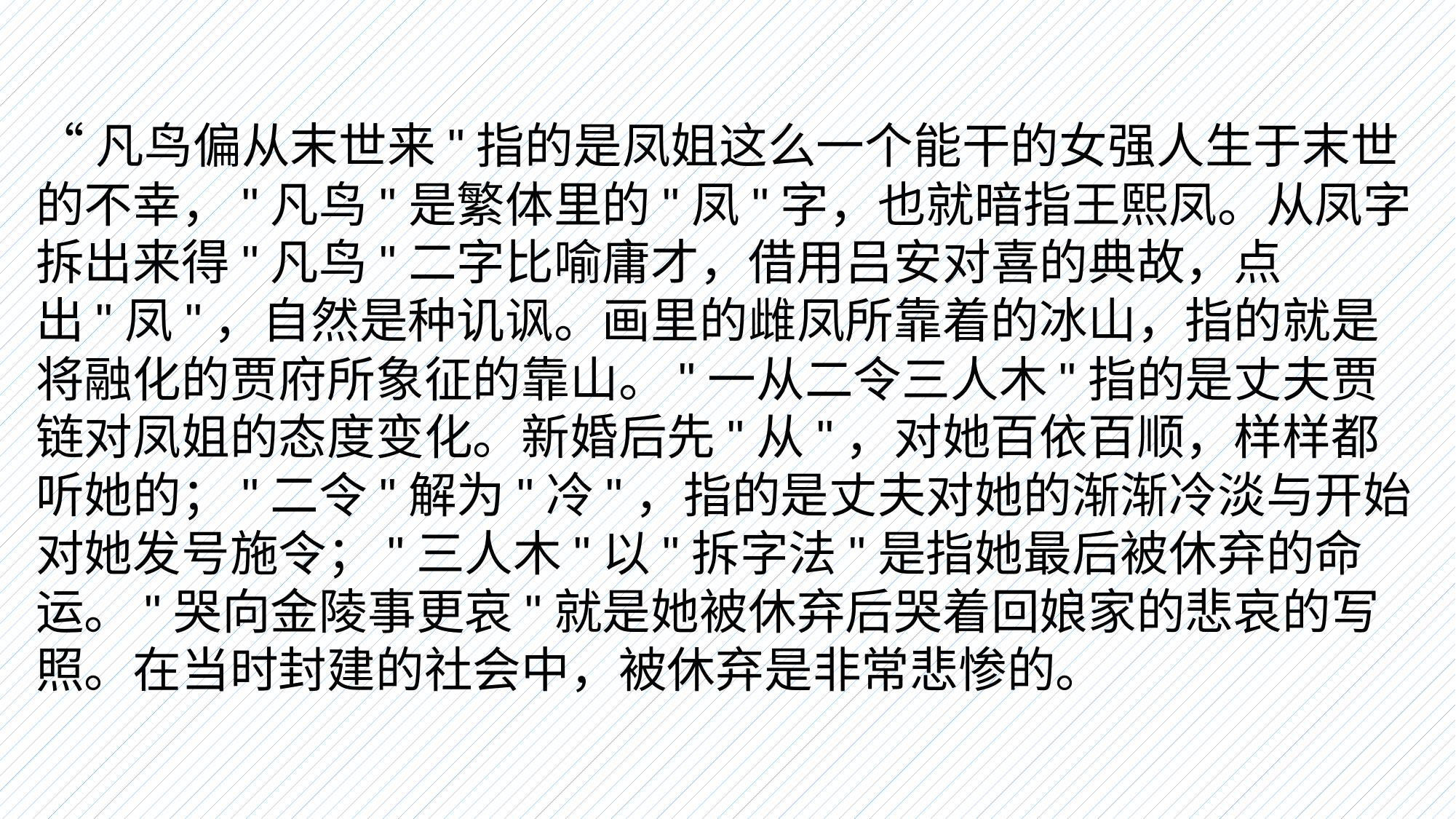

“凡鸟偏从末世来"指的是凤姐这么一个能干的女强人生于末世的不幸，"凡鸟"是繁体里的"凤"字，也就暗指王熙凤。从凤字拆出来得"凡鸟"二字比喻庸才，借用吕安对喜的典故，点出"凤"，自然是种讥讽。画里的雌凤所靠着的冰山，指的就是将融化的贾府所象征的靠山。"一从二令三人木"指的是丈夫贾链对凤姐的态度变化。新婚后先"从"，对她百依百顺，样样都听她的；"二令"解为"冷"，指的是丈夫对她的渐渐冷淡与开始对她发号施令；"三人木"以"拆字法"是指她最后被休弃的命运。"哭向金陵事更哀"就是她被休弃后哭着回娘家的悲哀的写照。在当时封建的社会中，被休弃是非常悲惨的。